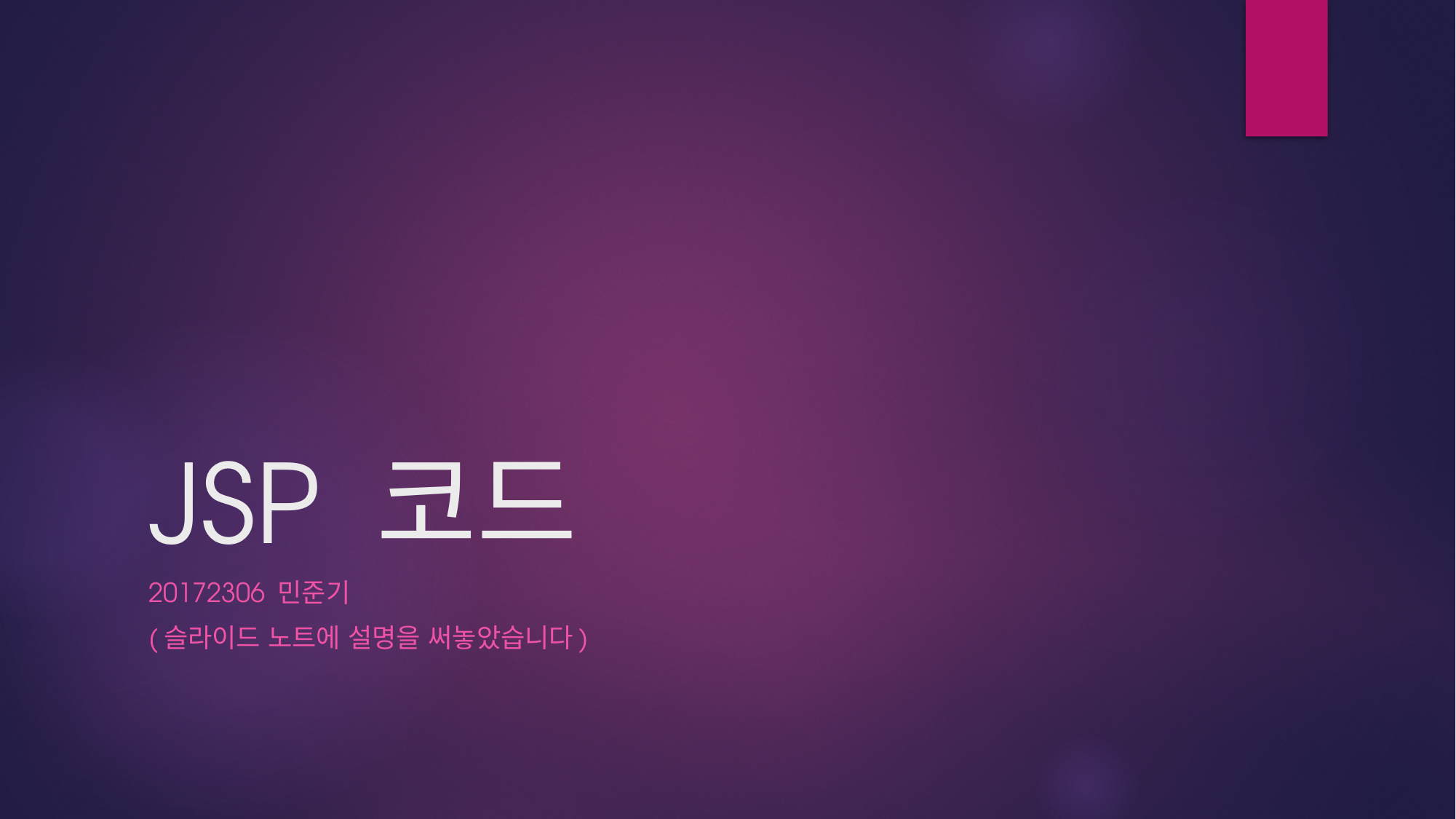

# JSP 코드
20172306 민준기
(슬라이드 노트에 설명을 써놓았습니다)